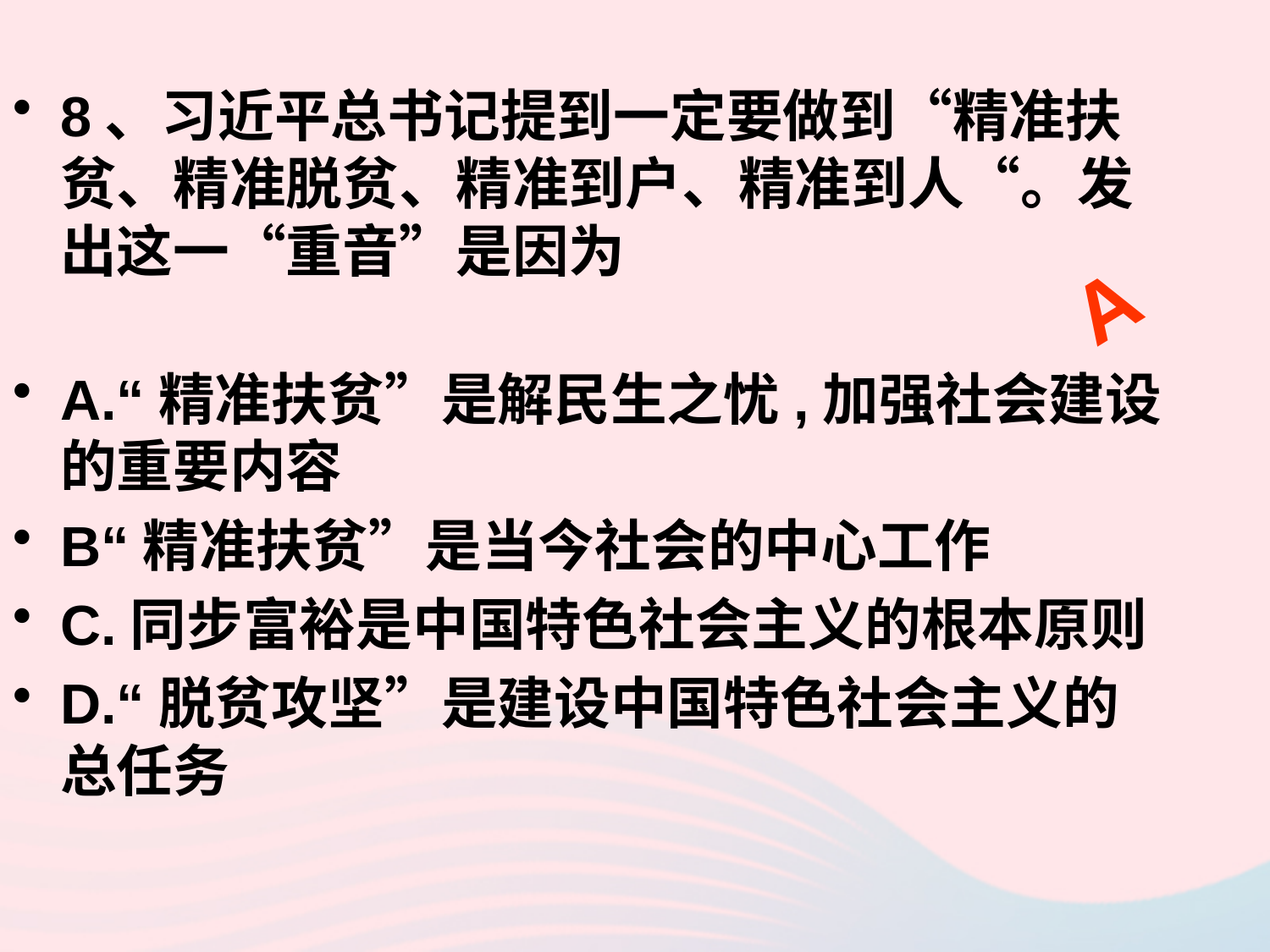

8、习近平总书记提到一定要做到“精准扶贫、精准脱贫、精准到户、精准到人“。发出这一“重音”是因为

A.“精准扶贫”是解民生之忧,加强社会建设的重要内容
B“精准扶贫”是当今社会的中心工作
C.同步富裕是中国特色社会主义的根本原则
D.“脱贫攻坚”是建设中国特色社会主义的总任务
A